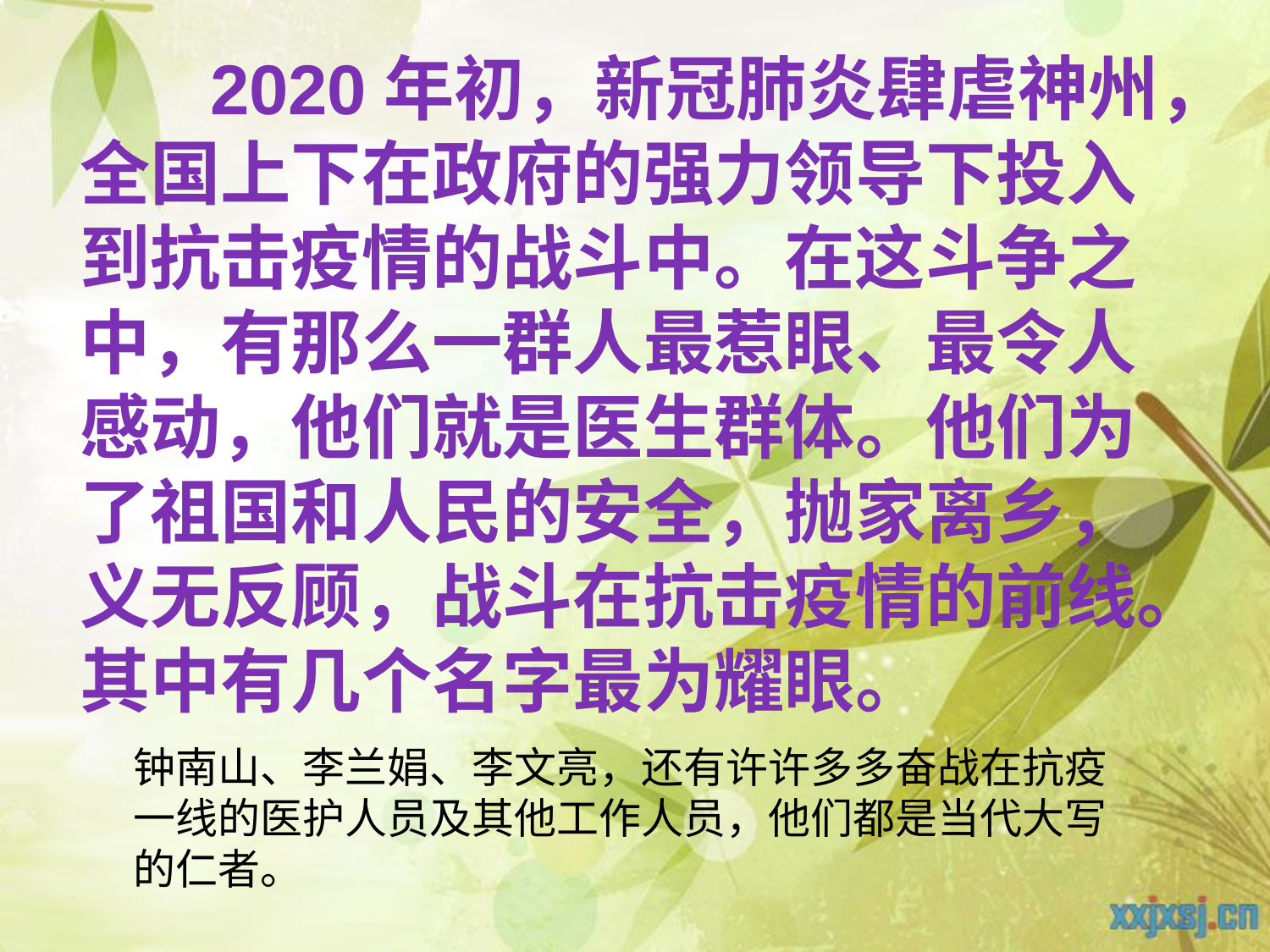

2020年初，新冠肺炎肆虐神州，全国上下在政府的强力领导下投入到抗击疫情的战斗中。在这斗争之中，有那么一群人最惹眼、最令人感动，他们就是医生群体。他们为了祖国和人民的安全，抛家离乡，义无反顾，战斗在抗击疫情的前线。其中有几个名字最为耀眼。
钟南山、李兰娟、李文亮，还有许许多多奋战在抗疫一线的医护人员及其他工作人员，他们都是当代大写的仁者。